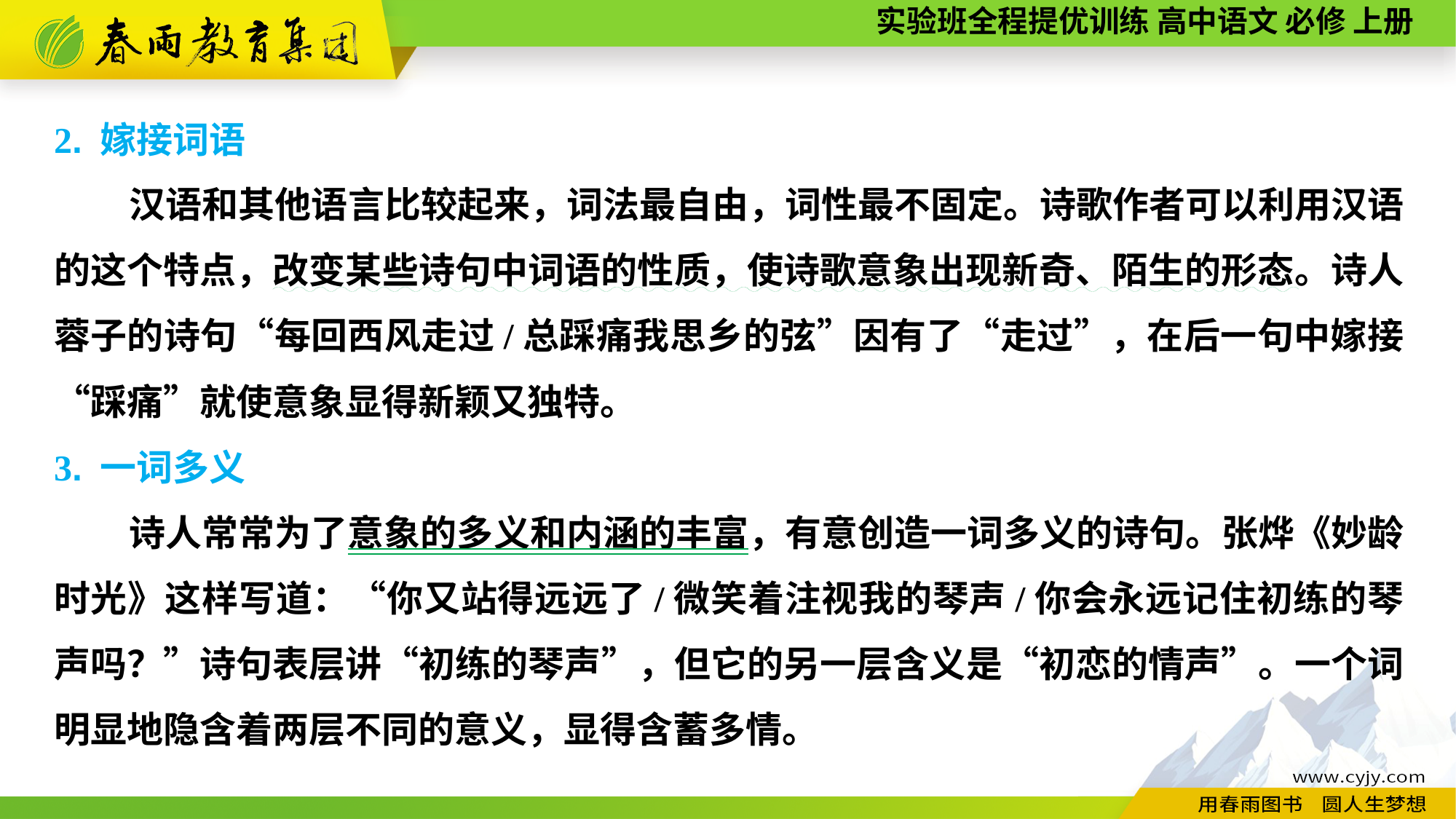

2. 嫁接词语
汉语和其他语言比较起来，词法最自由，词性最不固定。诗歌作者可以利用汉语的这个特点，改变某些诗句中词语的性质，使诗歌意象出现新奇、陌生的形态。诗人蓉子的诗句“每回西风走过/总踩痛我思乡的弦”因有了“走过”，在后一句中嫁接“踩痛”就使意象显得新颖又独特。
3. 一词多义
诗人常常为了意象的多义和内涵的丰富，有意创造一词多义的诗句。张烨《妙龄时光》这样写道：“你又站得远远了/微笑着注视我的琴声/你会永远记住初练的琴声吗？”诗句表层讲“初练的琴声”，但它的另一层含义是“初恋的情声”。一个词明显地隐含着两层不同的意义，显得含蓄多情。